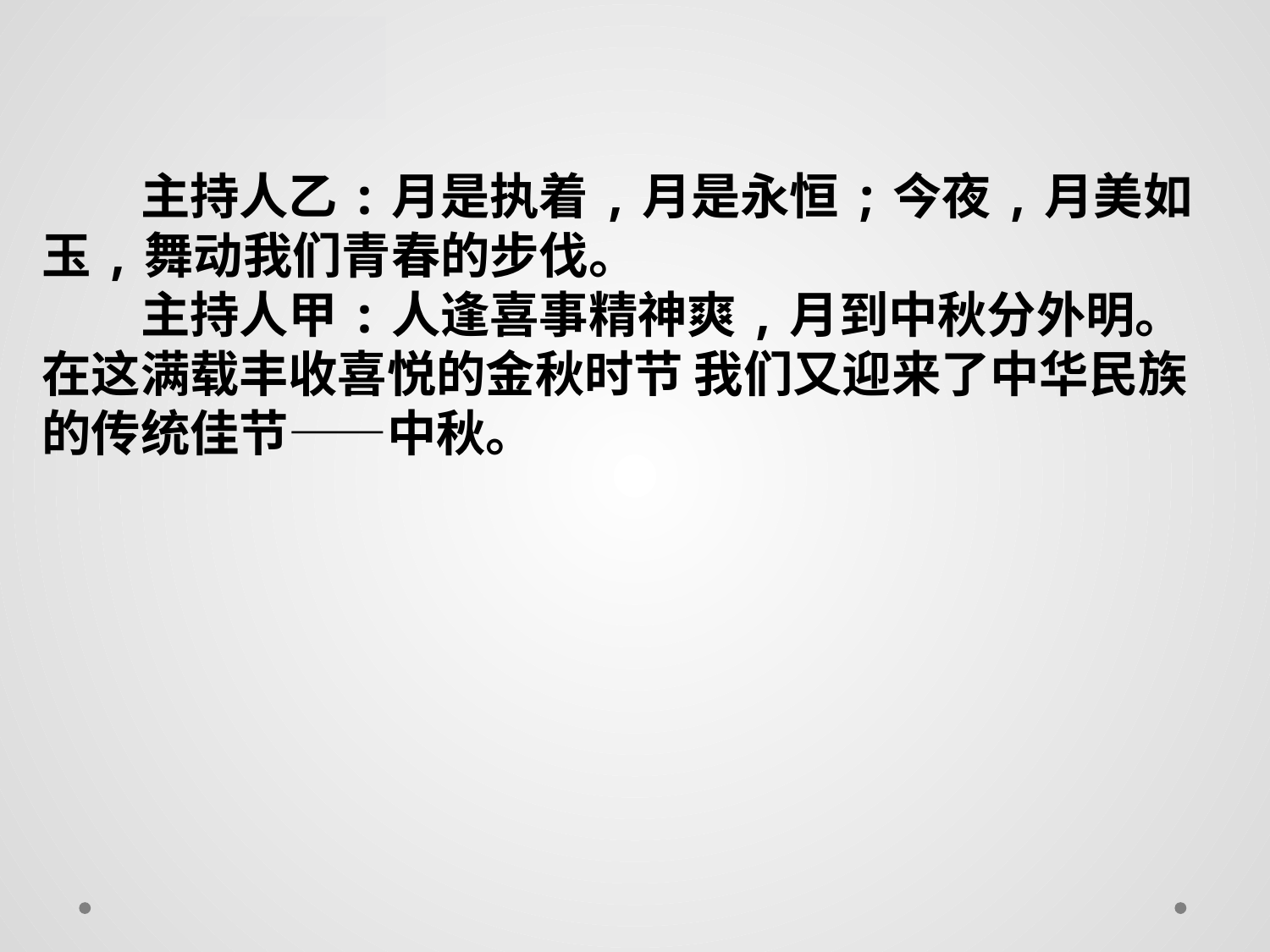

主持人乙:月是执着,月是永恒;今夜,月美如玉,舞动我们青春的步伐。
　　主持人甲:人逢喜事精神爽,月到中秋分外明。在这满载丰收喜悦的金秋时节 我们又迎来了中华民族的传统佳节——中秋。